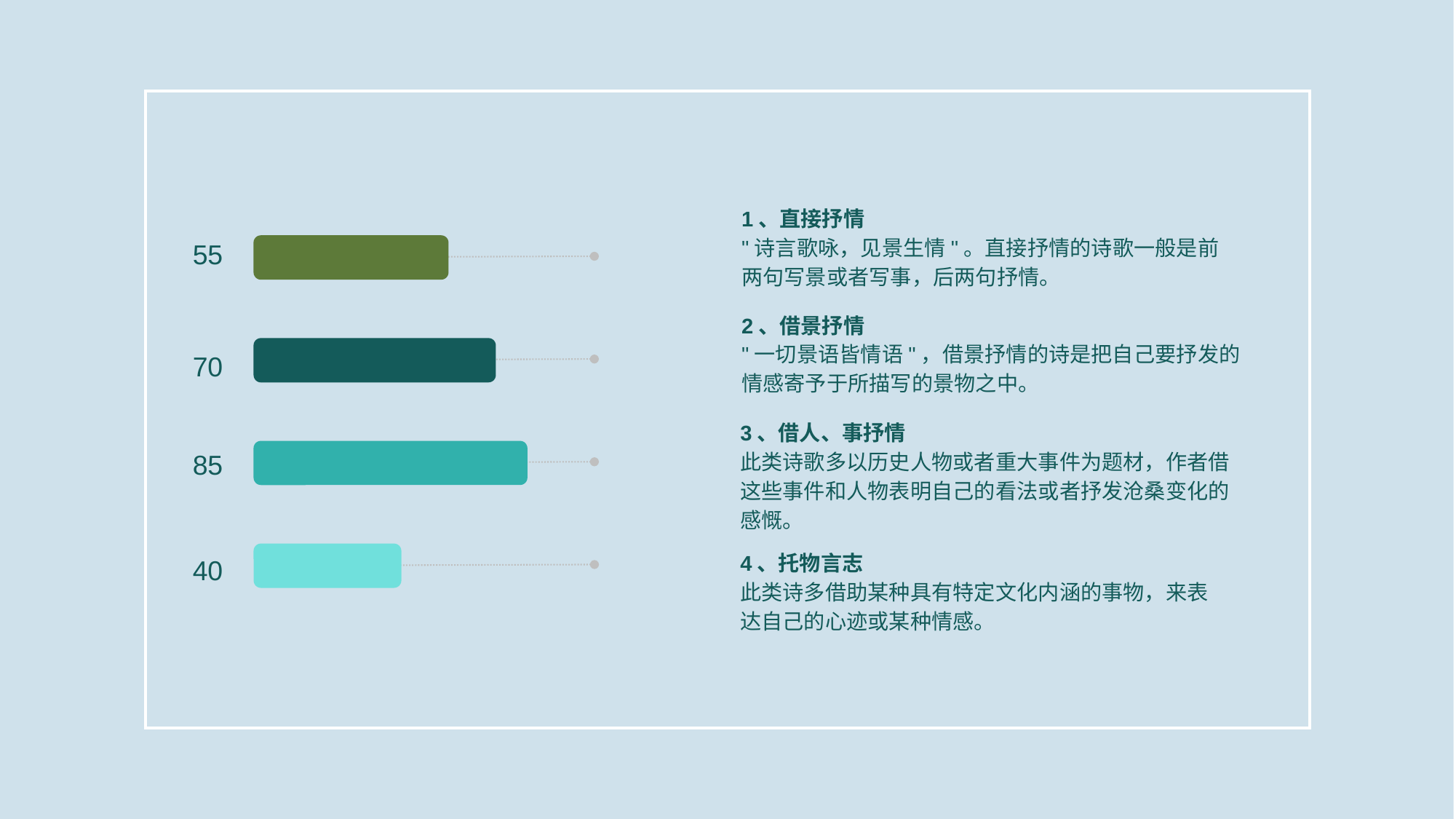

1、直接抒情
"诗言歌咏，见景生情"。直接抒情的诗歌一般是前两句写景或者写事，后两句抒情。

55

70

85
40
2、借景抒情
"一切景语皆情语"，借景抒情的诗是把自己要抒发的情感寄予于所描写的景物之中。
3、借人、事抒情
此类诗歌多以历史人物或者重大事件为题材，作者借这些事件和人物表明自己的看法或者抒发沧桑变化的感慨。
4、托物言志
此类诗多借助某种具有特定文化内涵的事物，来表达自己的心迹或某种情感。